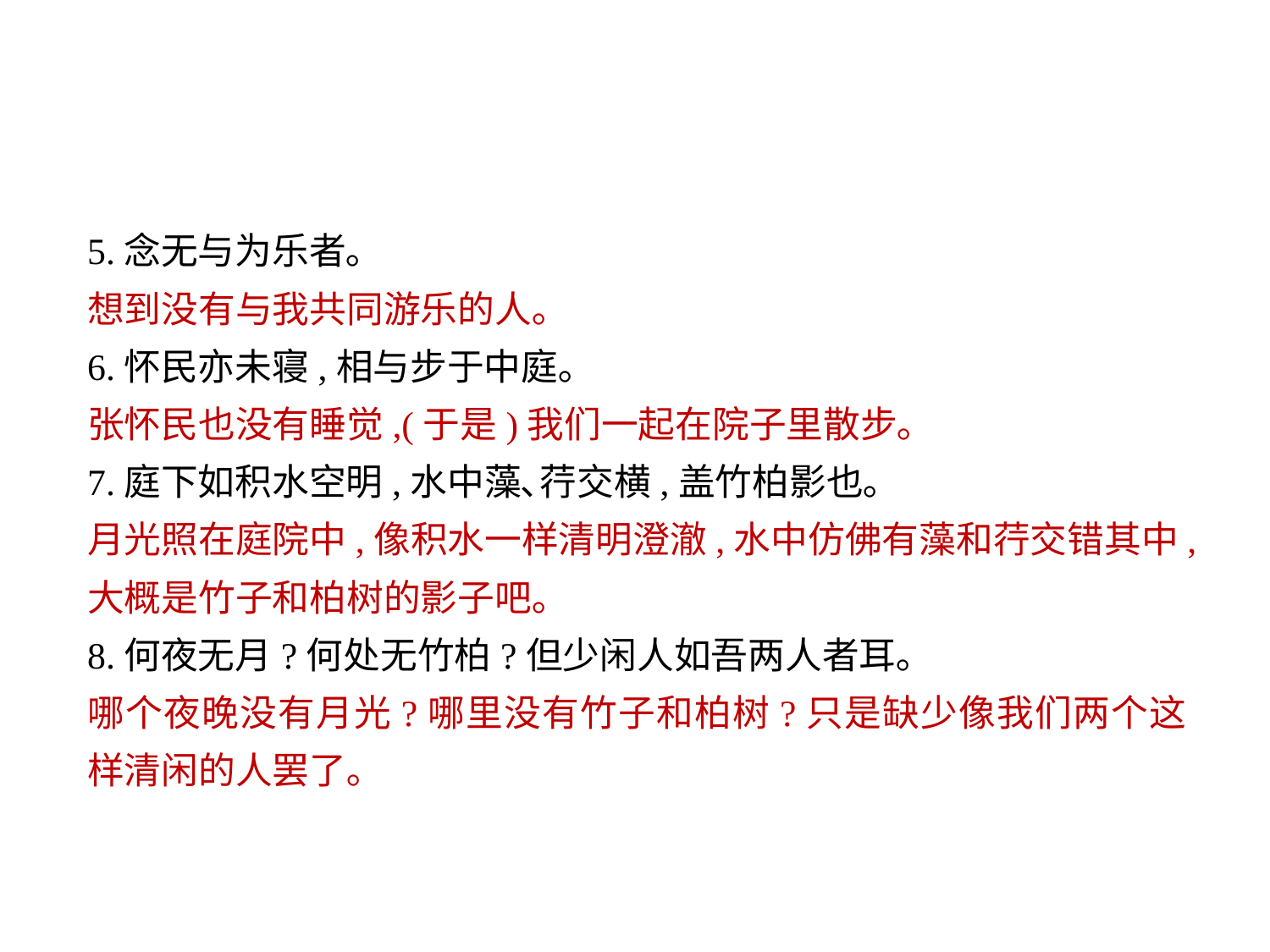

5.念无与为乐者｡
想到没有与我共同游乐的人｡
6.怀民亦未寝,相与步于中庭｡
张怀民也没有睡觉,(于是)我们一起在院子里散步｡
7.庭下如积水空明,水中藻､荇交横,盖竹柏影也｡
月光照在庭院中,像积水一样清明澄澈,水中仿佛有藻和荇交错其中,大概是竹子和柏树的影子吧｡
8.何夜无月?何处无竹柏?但少闲人如吾两人者耳｡
哪个夜晚没有月光?哪里没有竹子和柏树?只是缺少像我们两个这样清闲的人罢了｡